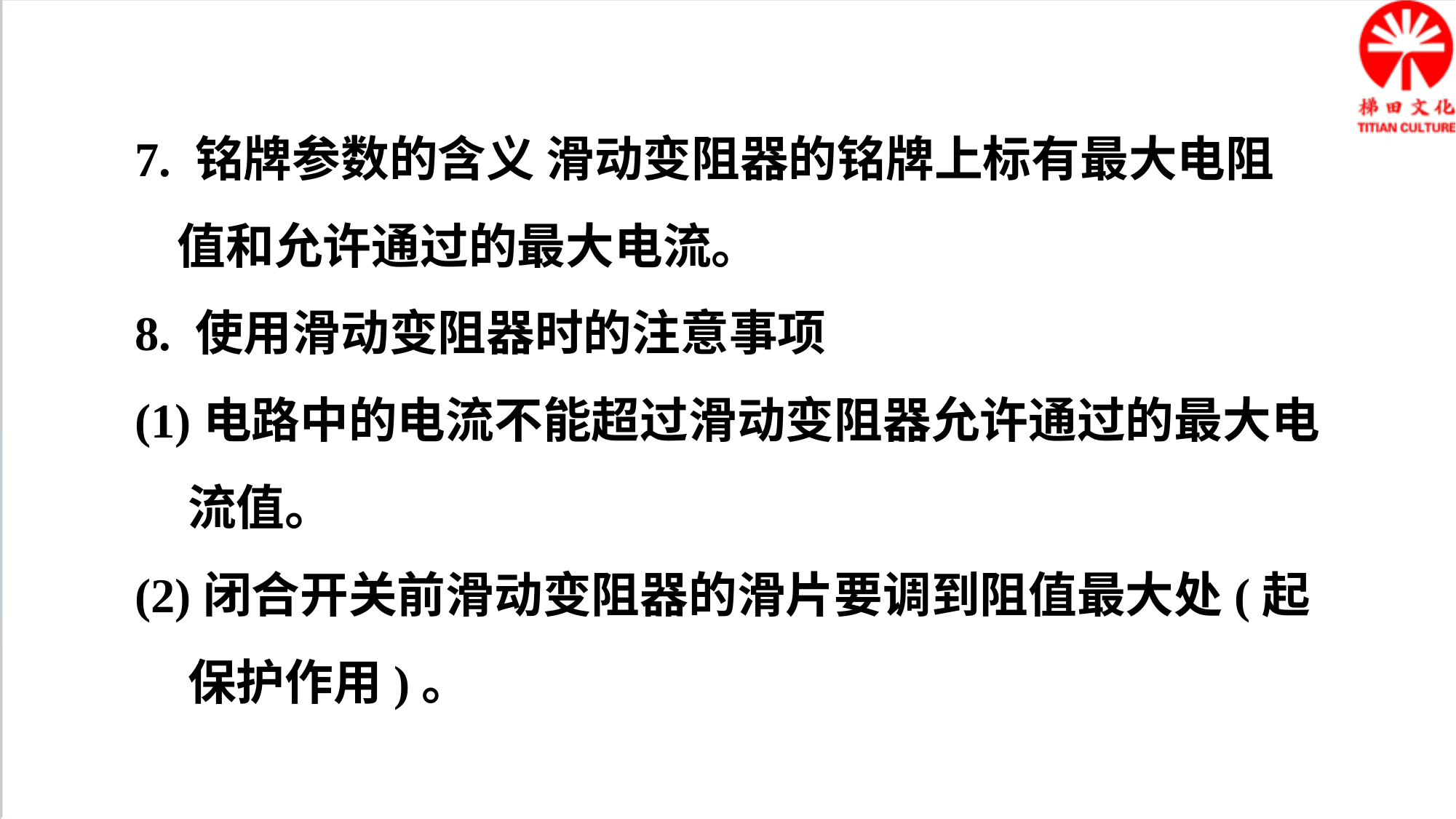

7. 铭牌参数的含义 滑动变阻器的铭牌上标有最大电阻值和允许通过的最大电流。
8. 使用滑动变阻器时的注意事项
(1)电路中的电流不能超过滑动变阻器允许通过的最大电流值。
(2)闭合开关前滑动变阻器的滑片要调到阻值最大处(起保护作用)。